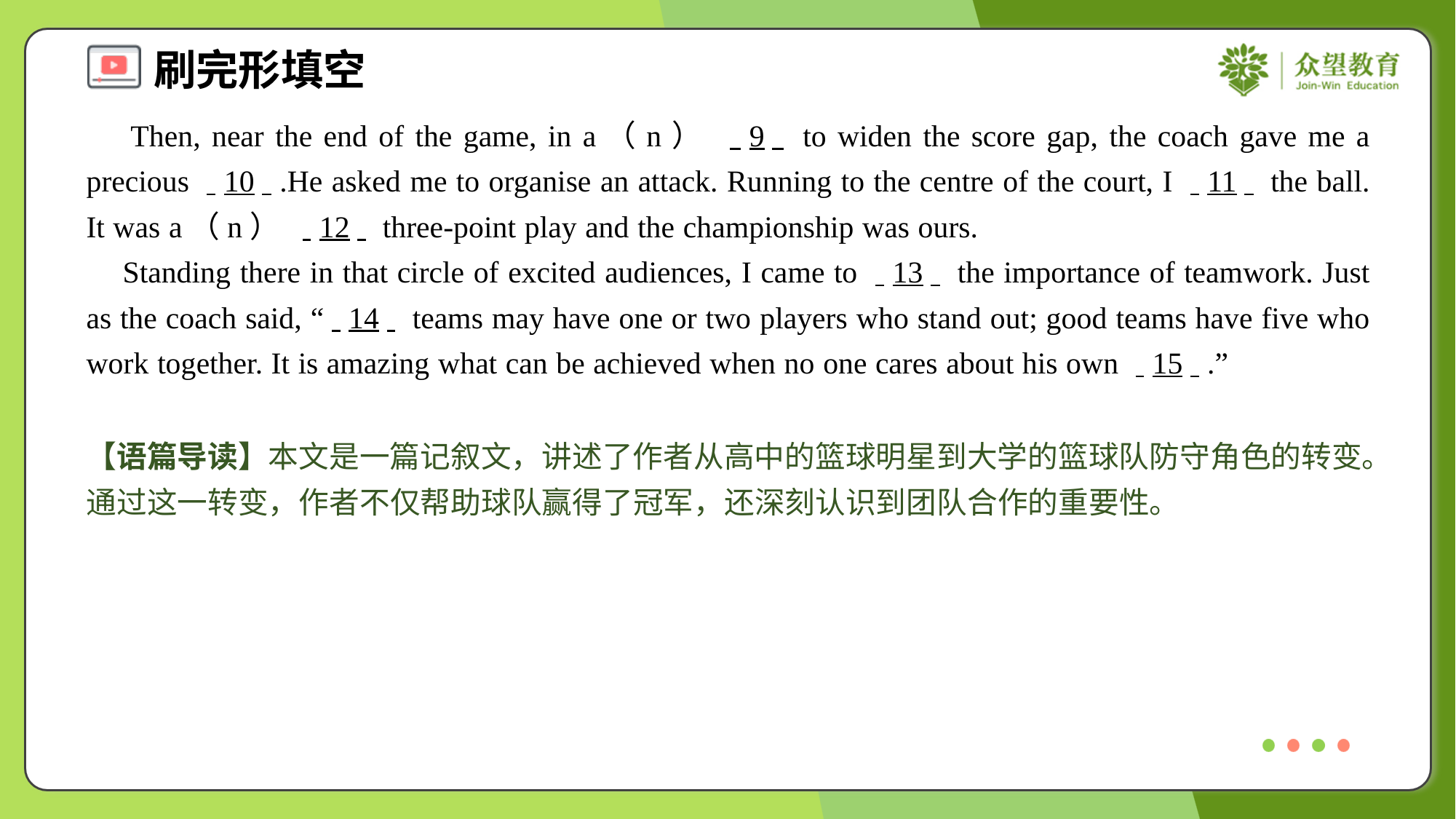

Then, near the end of the game, in a（n） . .9. . to widen the score gap, the coach gave me a precious . .10. ..He asked me to organise an attack. Running to the centre of the court, I . .11. . the ball. It was a（n） . .12. . three-point play and the championship was ours.
    Standing there in that circle of excited audiences, I came to . .13. . the importance of teamwork. Just as the coach said, “. .14. . teams may have one or two players who stand out; good teams have five who work together. It is amazing what can be achieved when no one cares about his own . .15. ..”
【语篇导读】本文是一篇记叙文，讲述了作者从高中的篮球明星到大学的篮球队防守角色的转变。通过这一转变，作者不仅帮助球队赢得了冠军，还深刻认识到团队合作的重要性。